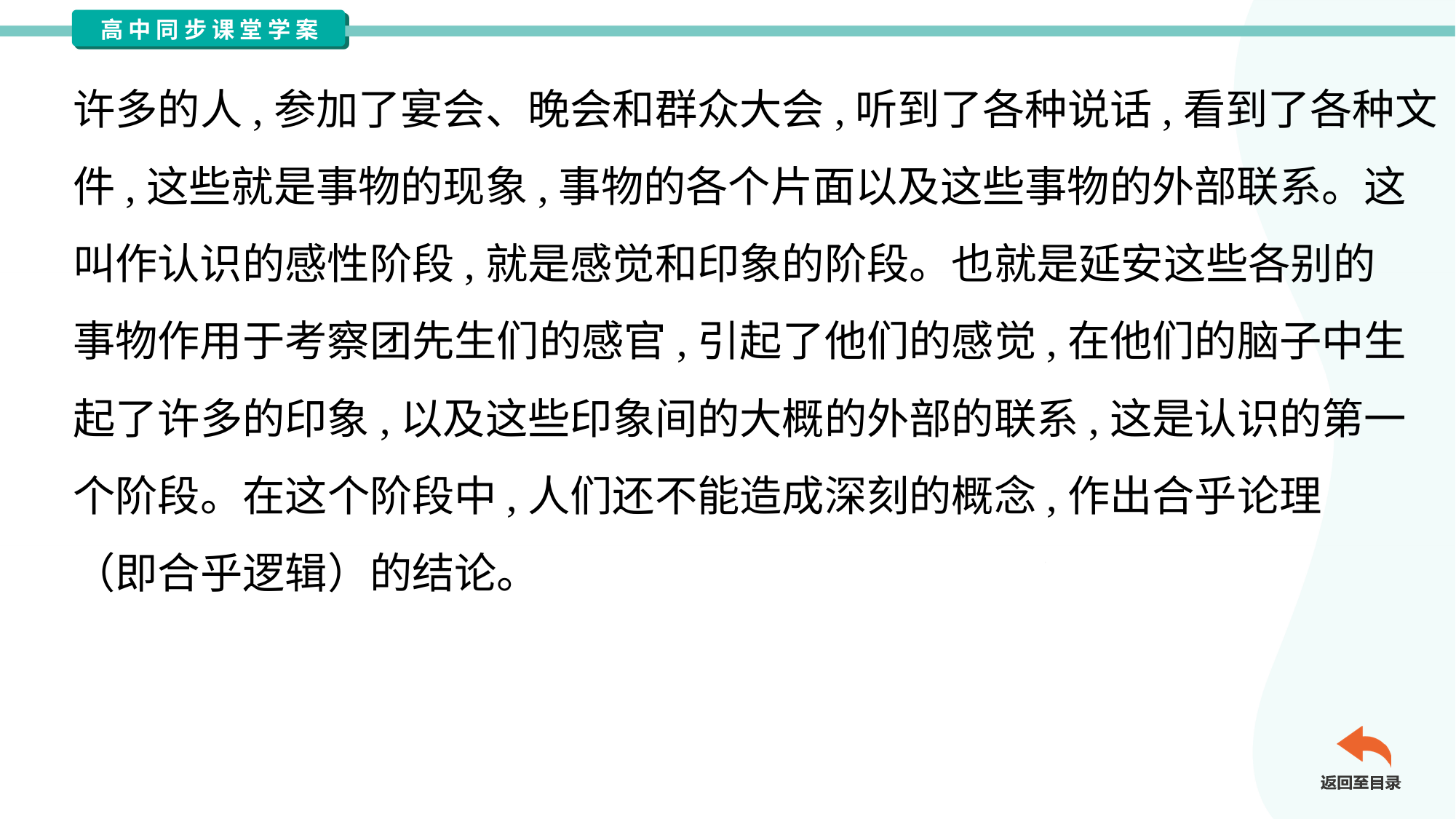

许多的人,参加了宴会、晚会和群众大会,听到了各种说话,看到了各种文
件,这些就是事物的现象,事物的各个片面以及这些事物的外部联系。这
叫作认识的感性阶段,就是感觉和印象的阶段。也就是延安这些各别的
事物作用于考察团先生们的感官,引起了他们的感觉,在他们的脑子中生
起了许多的印象,以及这些印象间的大概的外部的联系,这是认识的第一
个阶段。在这个阶段中,人们还不能造成深刻的概念,作出合乎论理
（即合乎逻辑）的结论。